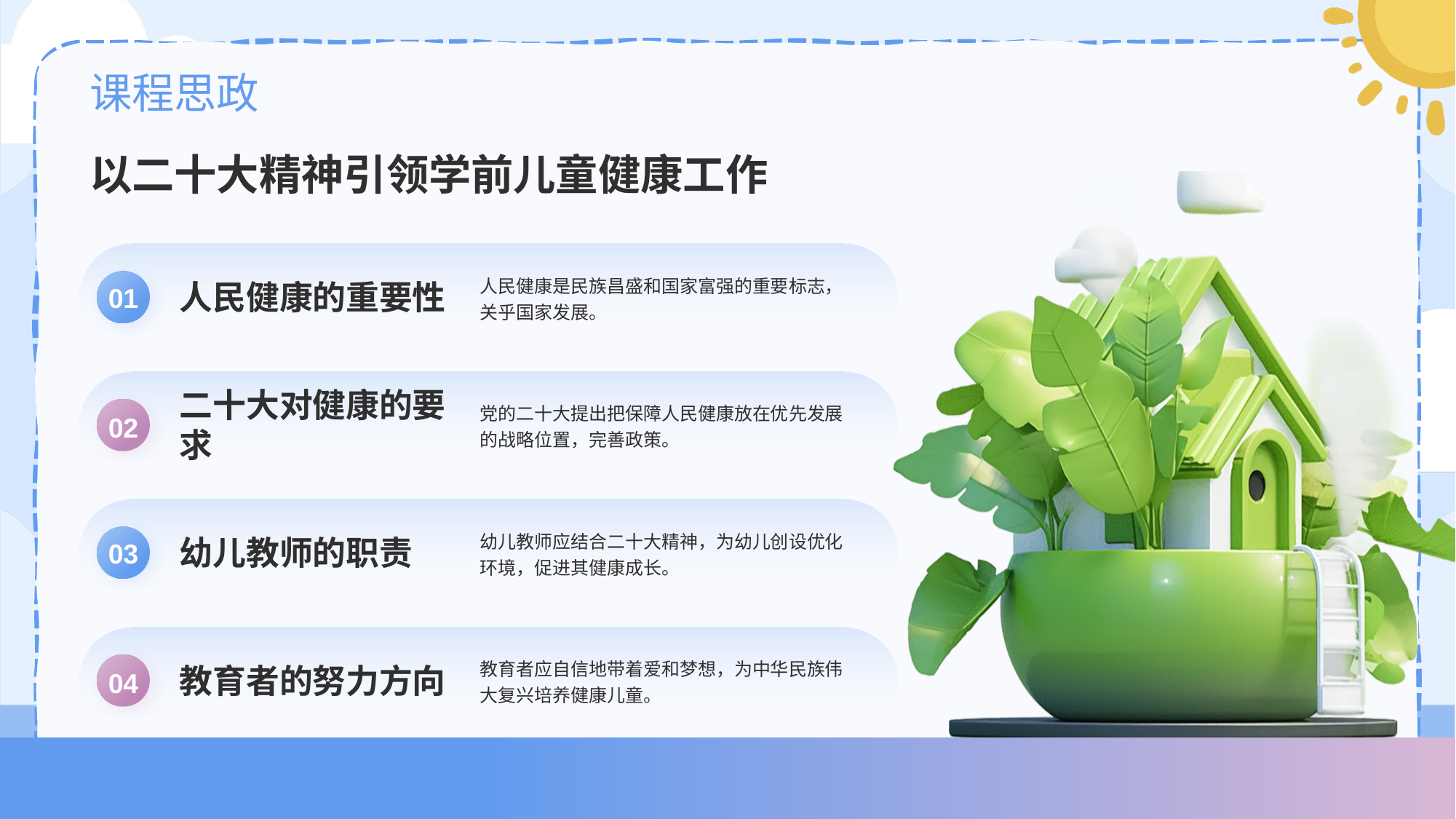

# 课程思政
以二十大精神引领学前儿童健康工作

人民健康是民族昌盛和国家富强的重要标志，关乎国家发展。
人民健康的重要性
01

党的二十大提出把保障人民健康放在优先发展的战略位置，完善政策。
二十大对健康的要求
02

幼儿教师应结合二十大精神，为幼儿创设优化环境，促进其健康成长。
幼儿教师的职责
03

教育者应自信地带着爱和梦想，为中华民族伟大复兴培养健康儿童。
教育者的努力方向
04